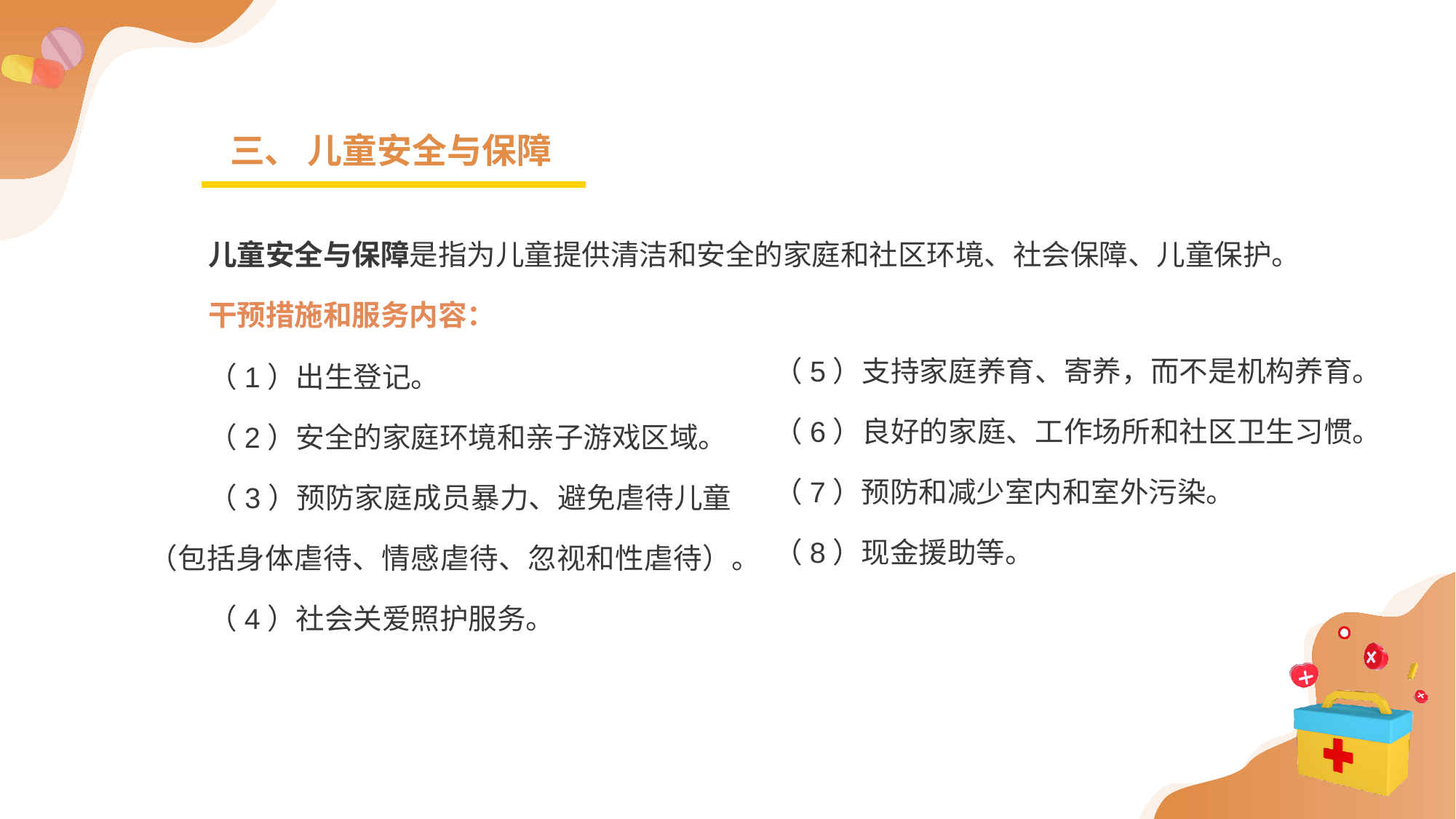

三、 儿童安全与保障
儿童安全与保障是指为儿童提供清洁和安全的家庭和社区环境、社会保障、儿童保护。
干预措施和服务内容：
（1）出生登记。
（2）安全的家庭环境和亲子游戏区域。
（3）预防家庭成员暴力、避免虐待儿童（包括身体虐待、情感虐待、忽视和性虐待）。
（4）社会关爱照护服务。
（5）支持家庭养育、寄养，而不是机构养育。
（6）良好的家庭、工作场所和社区卫生习惯。
（7）预防和减少室内和室外污染。
（8）现金援助等。